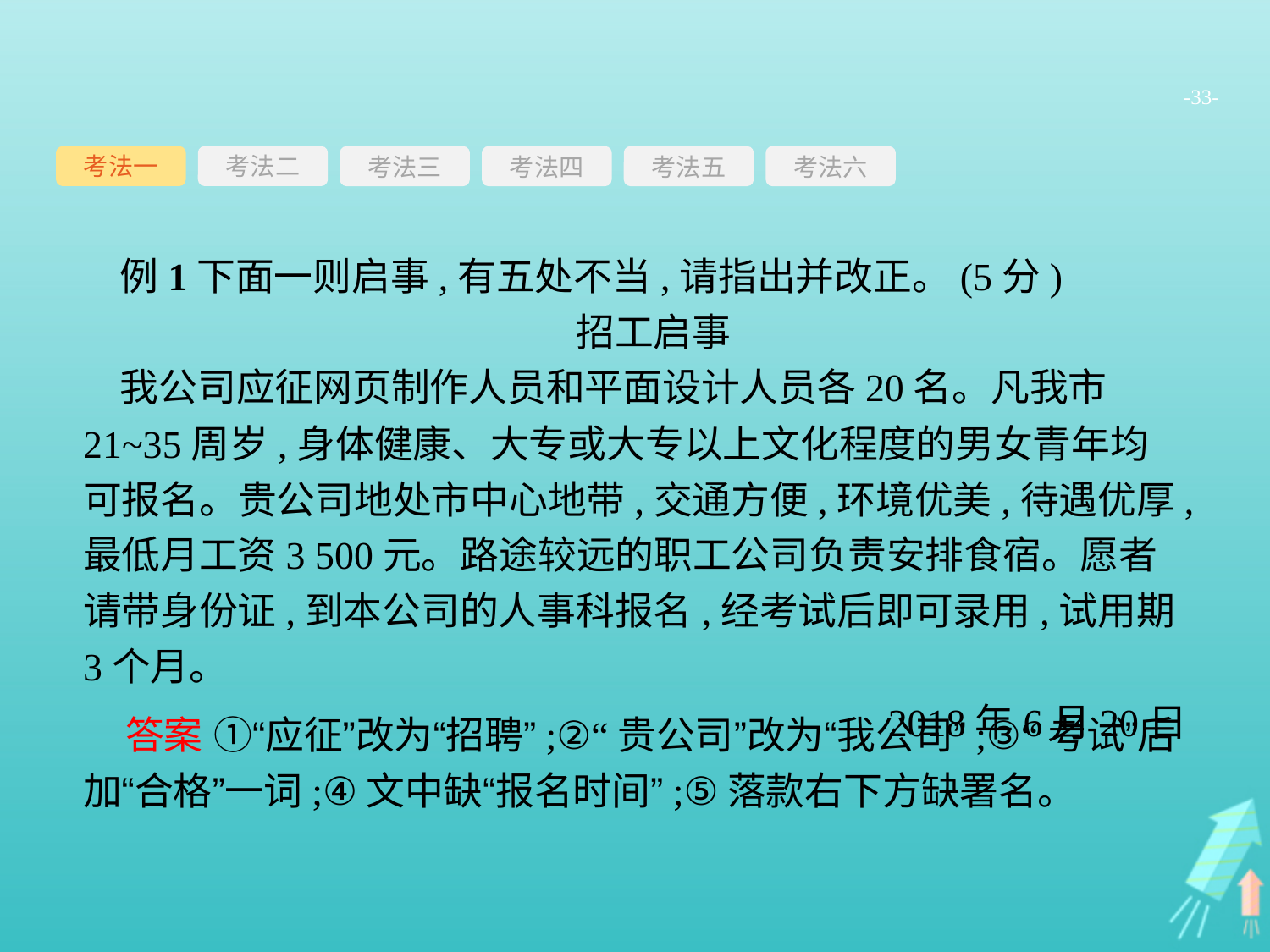

-33-
考法一
考法三
考法四
考法五
考法六
考法二
例1下面一则启事,有五处不当,请指出并改正。(5分)
招工启事
我公司应征网页制作人员和平面设计人员各20名。凡我市21~35周岁,身体健康、大专或大专以上文化程度的男女青年均可报名。贵公司地处市中心地带,交通方便,环境优美,待遇优厚,最低月工资3 500元。路途较远的职工公司负责安排食宿。愿者请带身份证,到本公司的人事科报名,经考试后即可录用,试用期3个月。
2018年6月20日
答案 ①“应征”改为“招聘”;②“贵公司”改为“我公司”;③“考试”后加“合格”一词;④文中缺“报名时间”;⑤落款右下方缺署名。